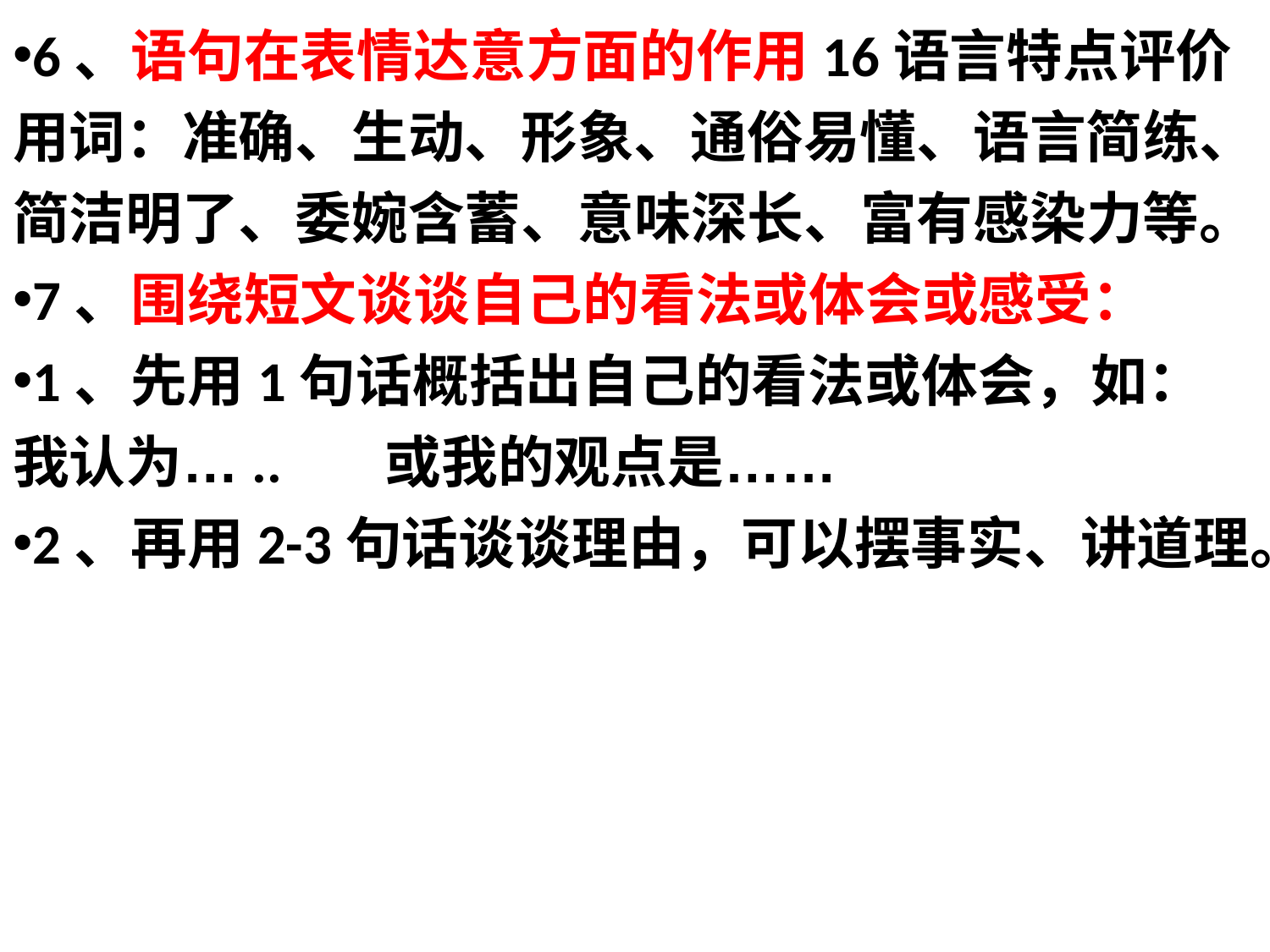

6、语句在表情达意方面的作用16语言特点评价用词：准确、生动、形象、通俗易懂、语言简练、简洁明了、委婉含蓄、意味深长、富有感染力等。
7、围绕短文谈谈自己的看法或体会或感受：
1、先用1句话概括出自己的看法或体会，如：我认为…..       或我的观点是……
2、再用2-3句话谈谈理由，可以摆事实、讲道理。

#